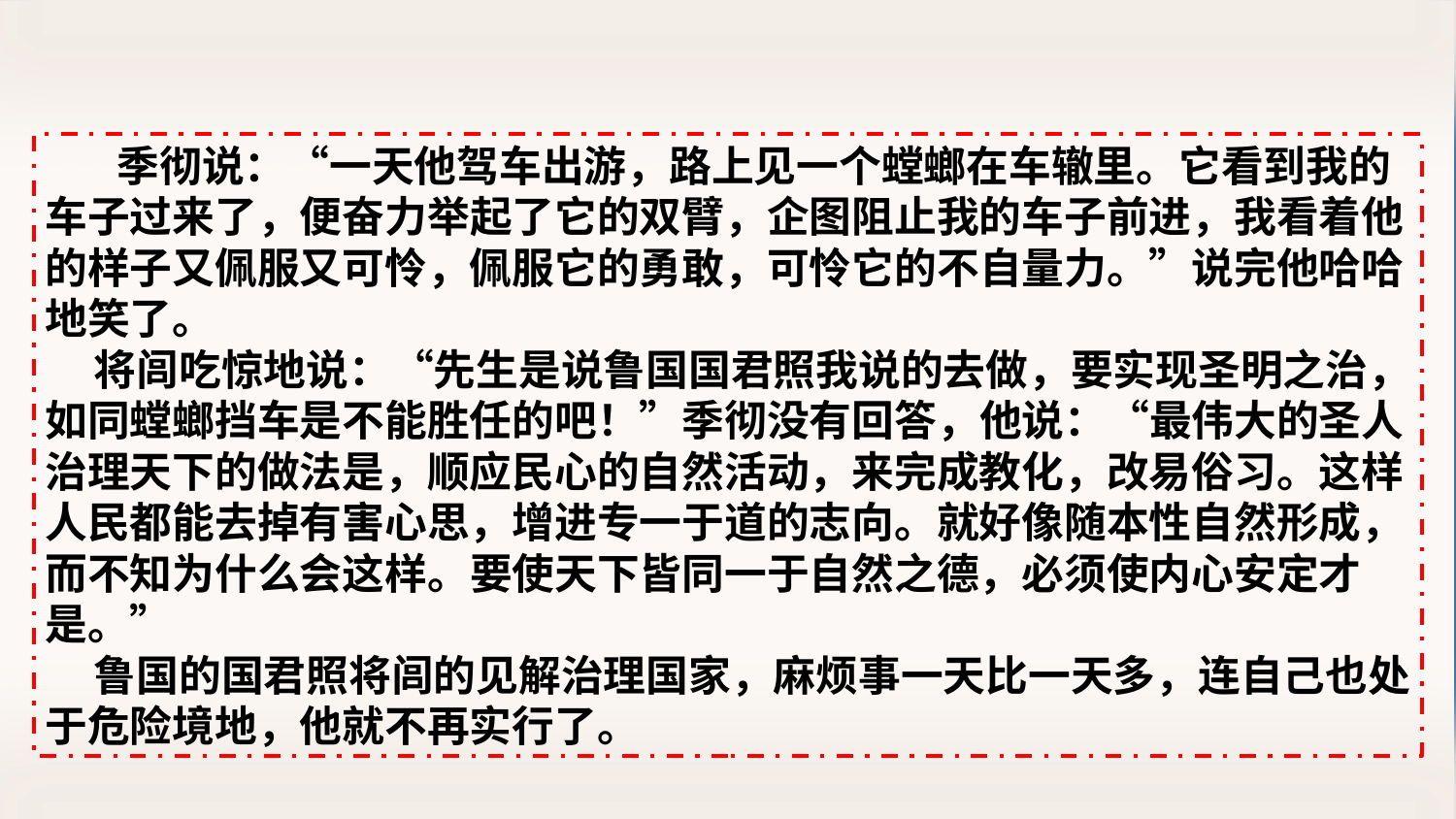

季彻说：“一天他驾车出游，路上见一个螳螂在车辙里。它看到我的车子过来了，便奋力举起了它的双臂，企图阻止我的车子前进，我看着他的样子又佩服又可怜，佩服它的勇敢，可怜它的不自量力。”说完他哈哈地笑了。
    将闾吃惊地说：“先生是说鲁国国君照我说的去做，要实现圣明之治，如同螳螂挡车是不能胜任的吧！”季彻没有回答，他说：“最伟大的圣人治理天下的做法是，顺应民心的自然活动，来完成教化，改易俗习。这样人民都能去掉有害心思，增进专一于道的志向。就好像随本性自然形成，而不知为什么会这样。要使天下皆同一于自然之德，必须使内心安定才是。”
    鲁国的国君照将闾的见解治理国家，麻烦事一天比一天多，连自己也处于危险境地，他就不再实行了。